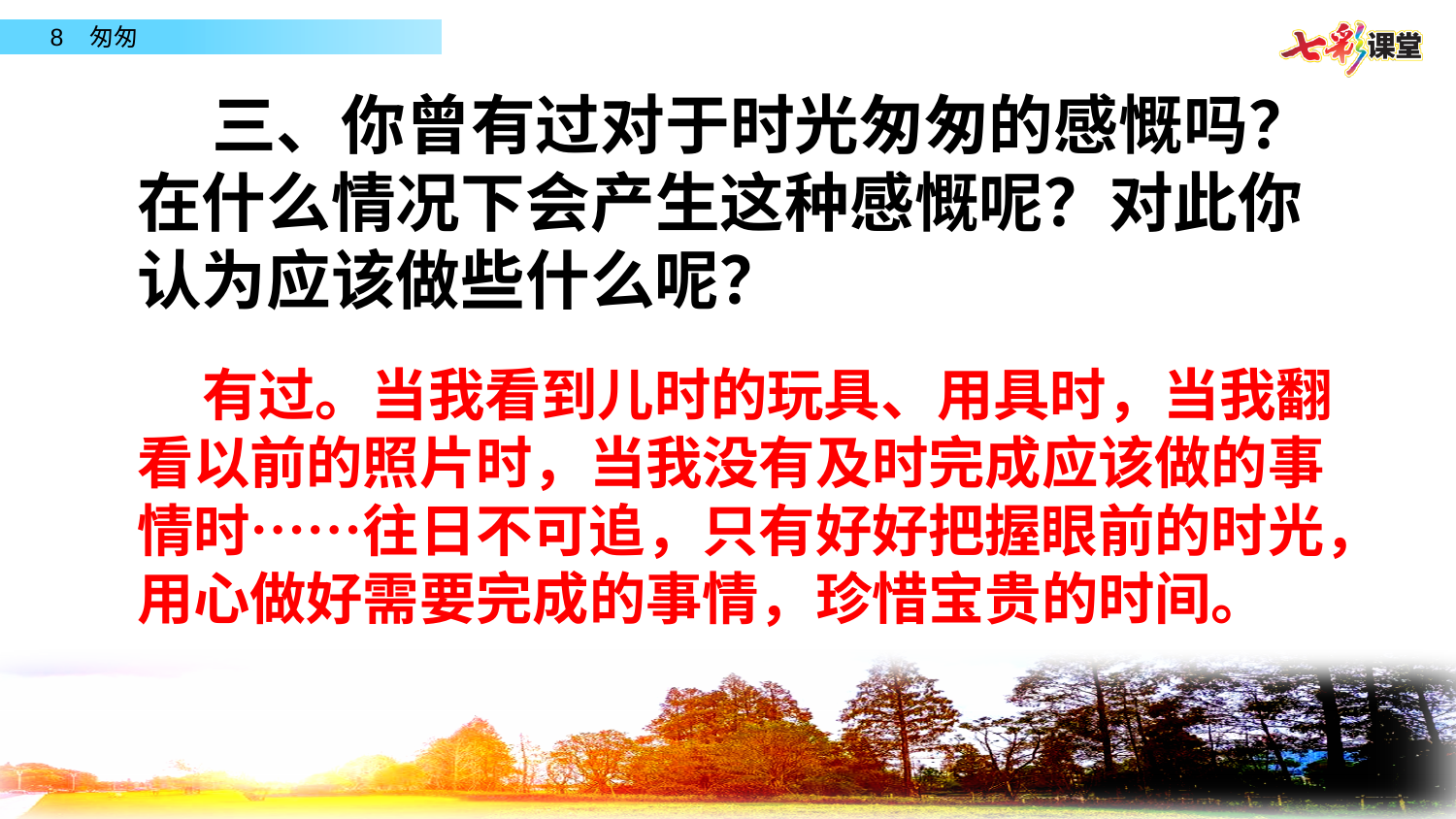

三、你曾有过对于时光匆匆的感慨吗？在什么情况下会产生这种感慨呢？对此你认为应该做些什么呢？
    有过。当我看到儿时的玩具、用具时，当我翻看以前的照片时，当我没有及时完成应该做的事情时……往日不可追，只有好好把握眼前的时光，用心做好需要完成的事情，珍惜宝贵的时间。